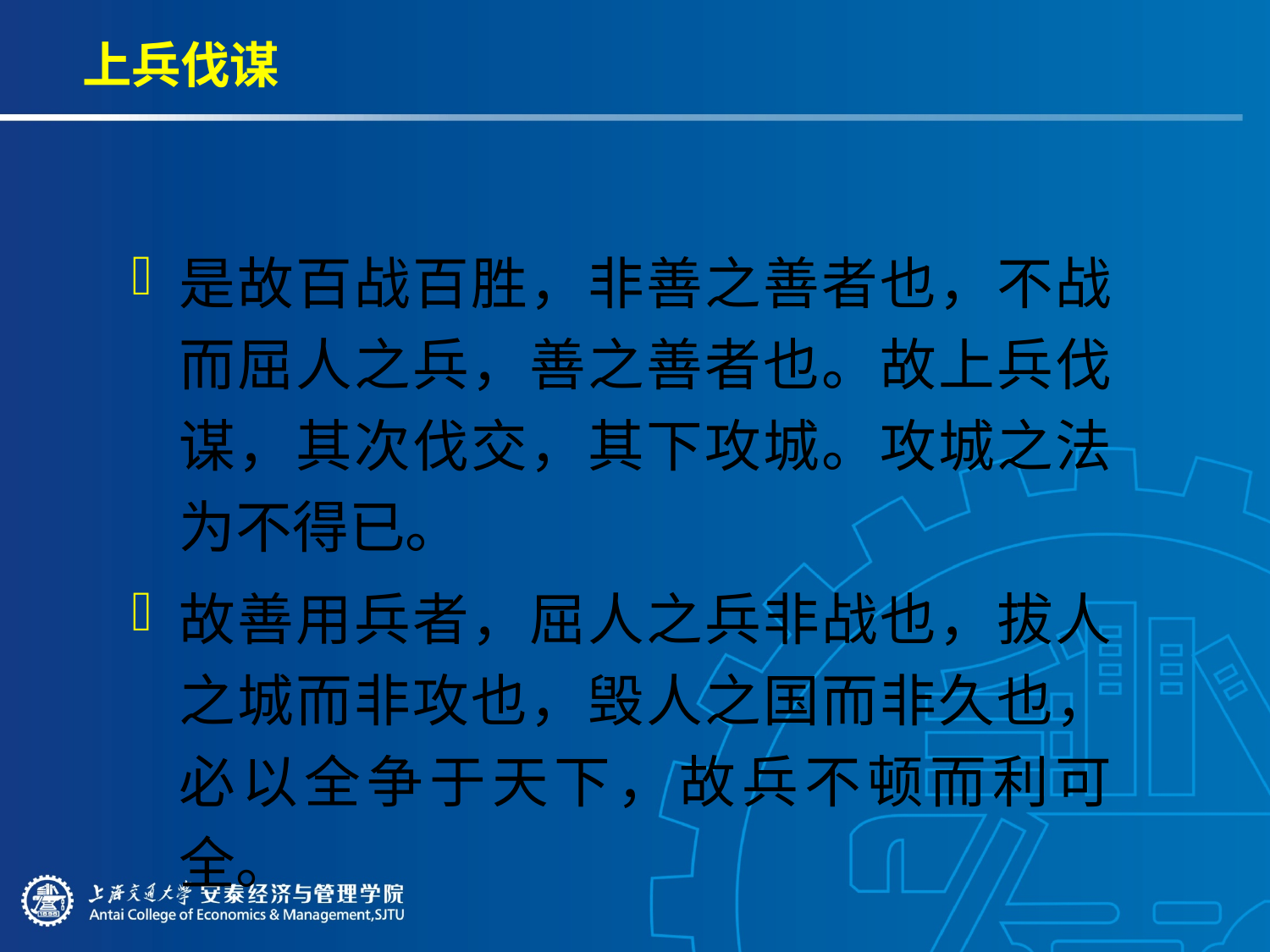

# 上兵伐谋
是故百战百胜，非善之善者也，不战而屈人之兵，善之善者也。故上兵伐谋，其次伐交，其下攻城。攻城之法为不得已。
故善用兵者，屈人之兵非战也，拔人之城而非攻也，毁人之国而非久也，必以全争于天下，故兵不顿而利可全。